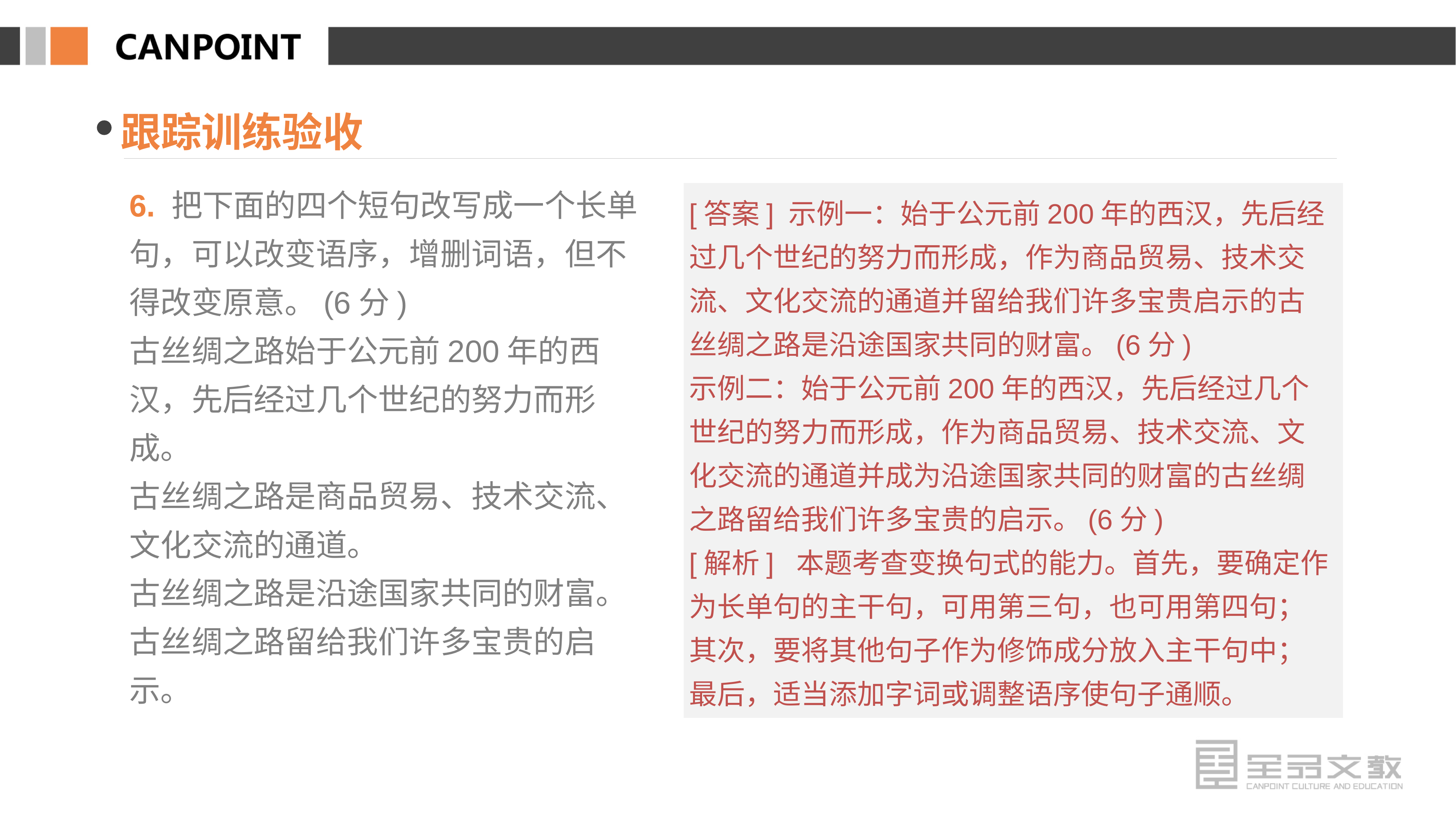

跟踪训练验收

6. 把下面的四个短句改写成一个长单句，可以改变语序，增删词语，但不得改变原意。(6分)
古丝绸之路始于公元前200年的西汉，先后经过几个世纪的努力而形成。
古丝绸之路是商品贸易、技术交流、文化交流的通道。
古丝绸之路是沿途国家共同的财富。
古丝绸之路留给我们许多宝贵的启示。

[答案] 示例一：始于公元前200年的西汉，先后经过几个世纪的努力而形成，作为商品贸易、技术交流、文化交流的通道并留给我们许多宝贵启示的古丝绸之路是沿途国家共同的财富。(6分)
示例二：始于公元前200年的西汉，先后经过几个世纪的努力而形成，作为商品贸易、技术交流、文化交流的通道并成为沿途国家共同的财富的古丝绸之路留给我们许多宝贵的启示。(6分)
[解析]  本题考查变换句式的能力。首先，要确定作为长单句的主干句，可用第三句，也可用第四句；其次，要将其他句子作为修饰成分放入主干句中；最后，适当添加字词或调整语序使句子通顺。